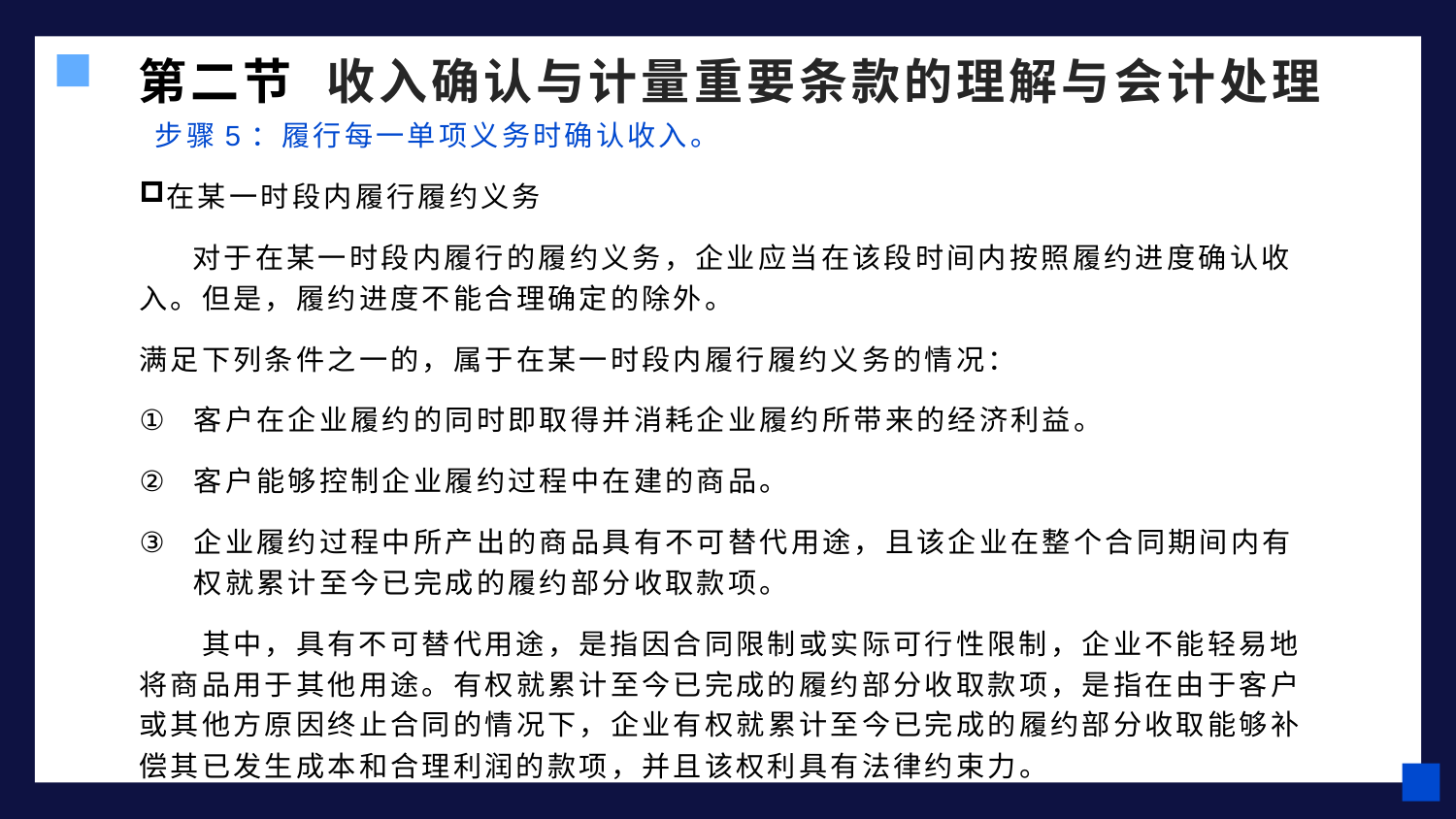

第二节  收入确认与计量重要条款的理解与会计处理
 步骤5：履行每一单项义务时确认收入。
在某一时段内履行履约义务
     对于在某一时段内履行的履约义务，企业应当在该段时间内按照履约进度确认收入。但是，履约进度不能合理确定的除外。
满足下列条件之一的，属于在某一时段内履行履约义务的情况：
客户在企业履约的同时即取得并消耗企业履约所带来的经济利益。
客户能够控制企业履约过程中在建的商品。
企业履约过程中所产出的商品具有不可替代用途，且该企业在整个合同期间内有权就累计至今已完成的履约部分收取款项。
      其中，具有不可替代用途，是指因合同限制或实际可行性限制，企业不能轻易地将商品用于其他用途。有权就累计至今已完成的履约部分收取款项，是指在由于客户或其他方原因终止合同的情况下，企业有权就累计至今已完成的履约部分收取能够补偿其已发生成本和合理利润的款项，并且该权利具有法律约束力。